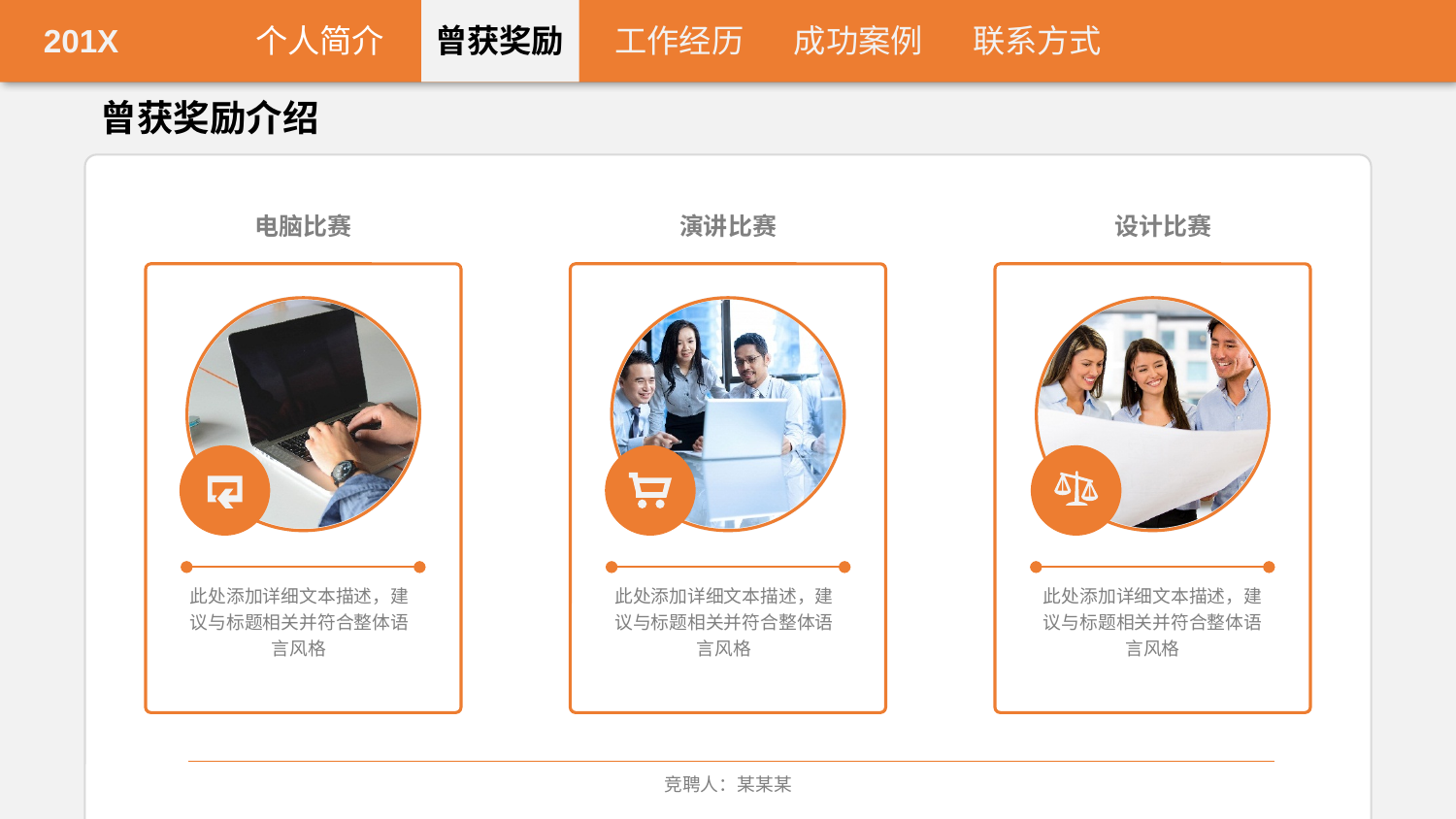

201X
个人简介
曾获奖励
工作经历
成功案例
联系方式
曾获奖励介绍
电脑比赛
演讲比赛
设计比赛

此处添加详细文本描述，建议与标题相关并符合整体语言风格
此处添加详细文本描述，建议与标题相关并符合整体语言风格
此处添加详细文本描述，建议与标题相关并符合整体语言风格
竞聘人：某某某